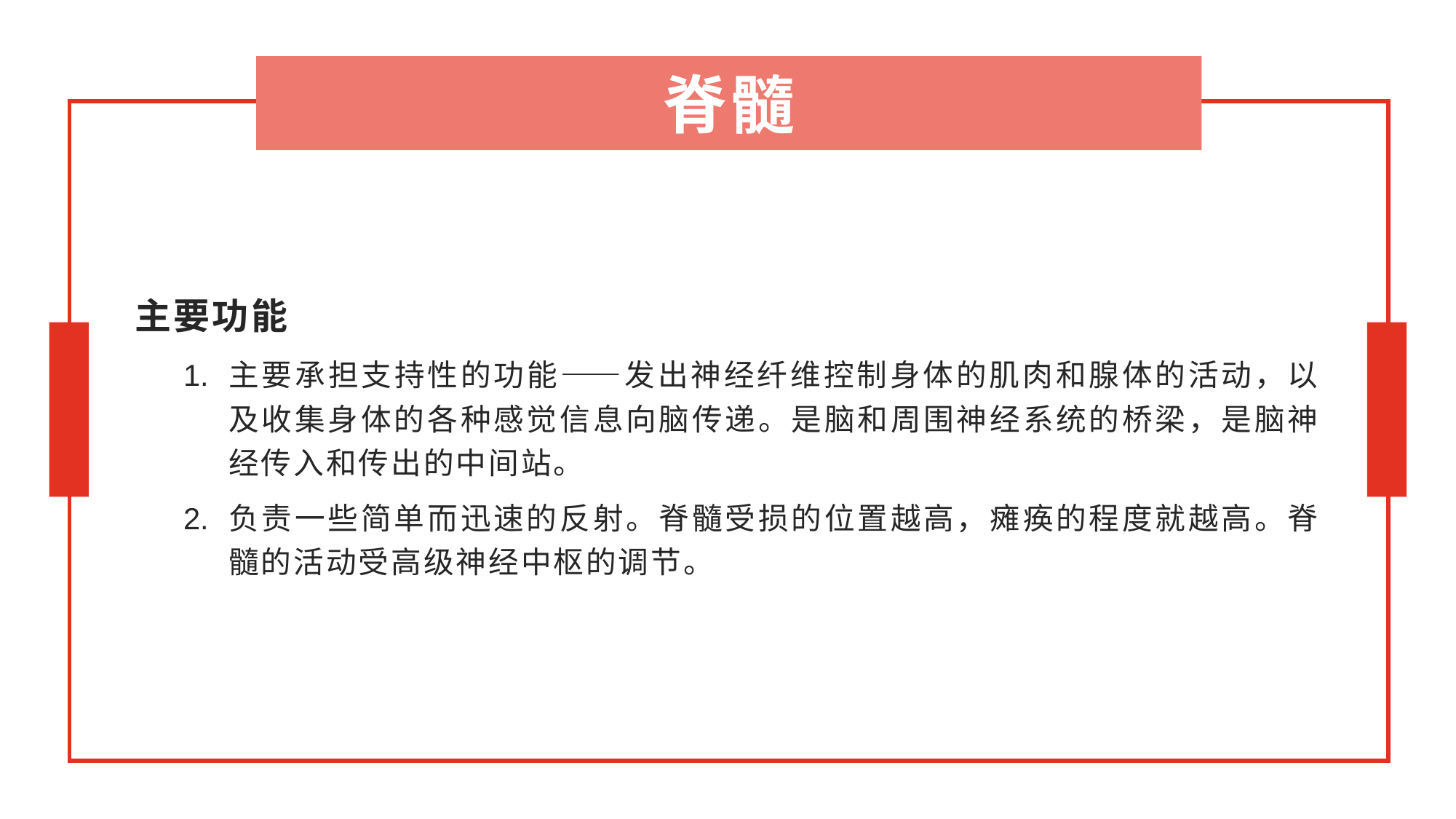

脊髓

主要功能
主要承担支持性的功能——发出神经纤维控制身体的肌肉和腺体的活动，以及收集身体的各种感觉信息向脑传递。是脑和周围神经系统的桥梁，是脑神经传入和传出的中间站。
负责一些简单而迅速的反射。脊髓受损的位置越高，瘫痪的程度就越高。脊髓的活动受高级神经中枢的调节。